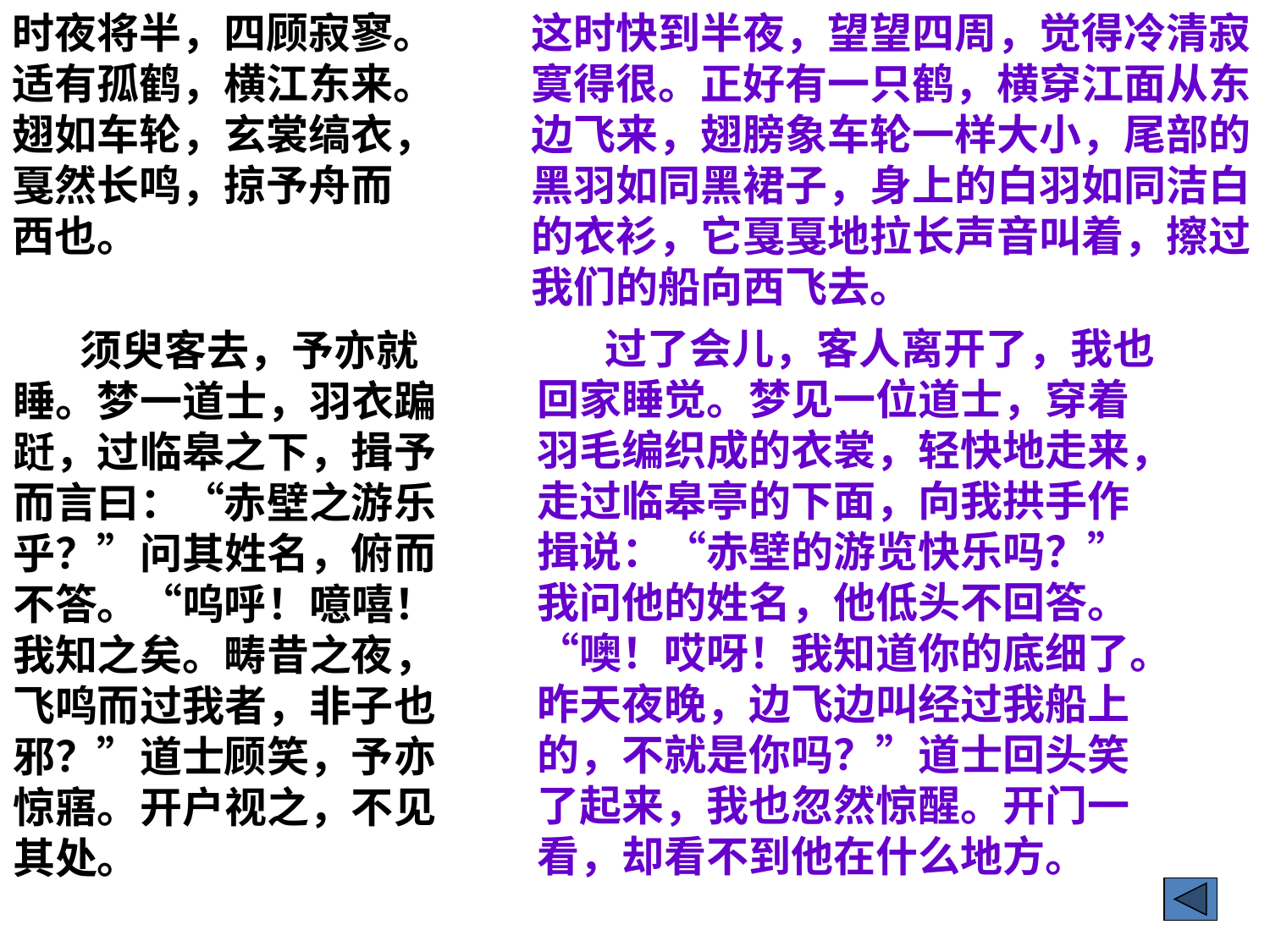

时夜将半，四顾寂寥。适有孤鹤，横江东来。翅如车轮，玄裳缟衣，戛然长鸣，掠予舟而西也。

这时快到半夜，望望四周，觉得冷清寂寞得很。正好有一只鹤，横穿江面从东边飞来，翅膀象车轮一样大小，尾部的黑羽如同黑裙子，身上的白羽如同洁白的衣衫，它戛戛地拉长声音叫着，擦过我们的船向西飞去。

      过了会儿，客人离开了，我也回家睡觉。梦见一位道士，穿着羽毛编织成的衣裳，轻快地走来，走过临皋亭的下面，向我拱手作揖说：“赤壁的游览快乐吗？”我问他的姓名，他低头不回答。“噢！哎呀！我知道你的底细了。昨天夜晚，边飞边叫经过我船上的，不就是你吗？”道士回头笑了起来，我也忽然惊醒。开门一看，却看不到他在什么地方。
      须臾客去，予亦就睡。梦一道士，羽衣蹁跹，过临皋之下，揖予而言曰：“赤壁之游乐乎？”问其姓名，俯而不答。“呜呼！噫嘻！我知之矣。畴昔之夜，飞鸣而过我者，非子也邪？”道士顾笑，予亦惊寤。开户视之，不见其处。